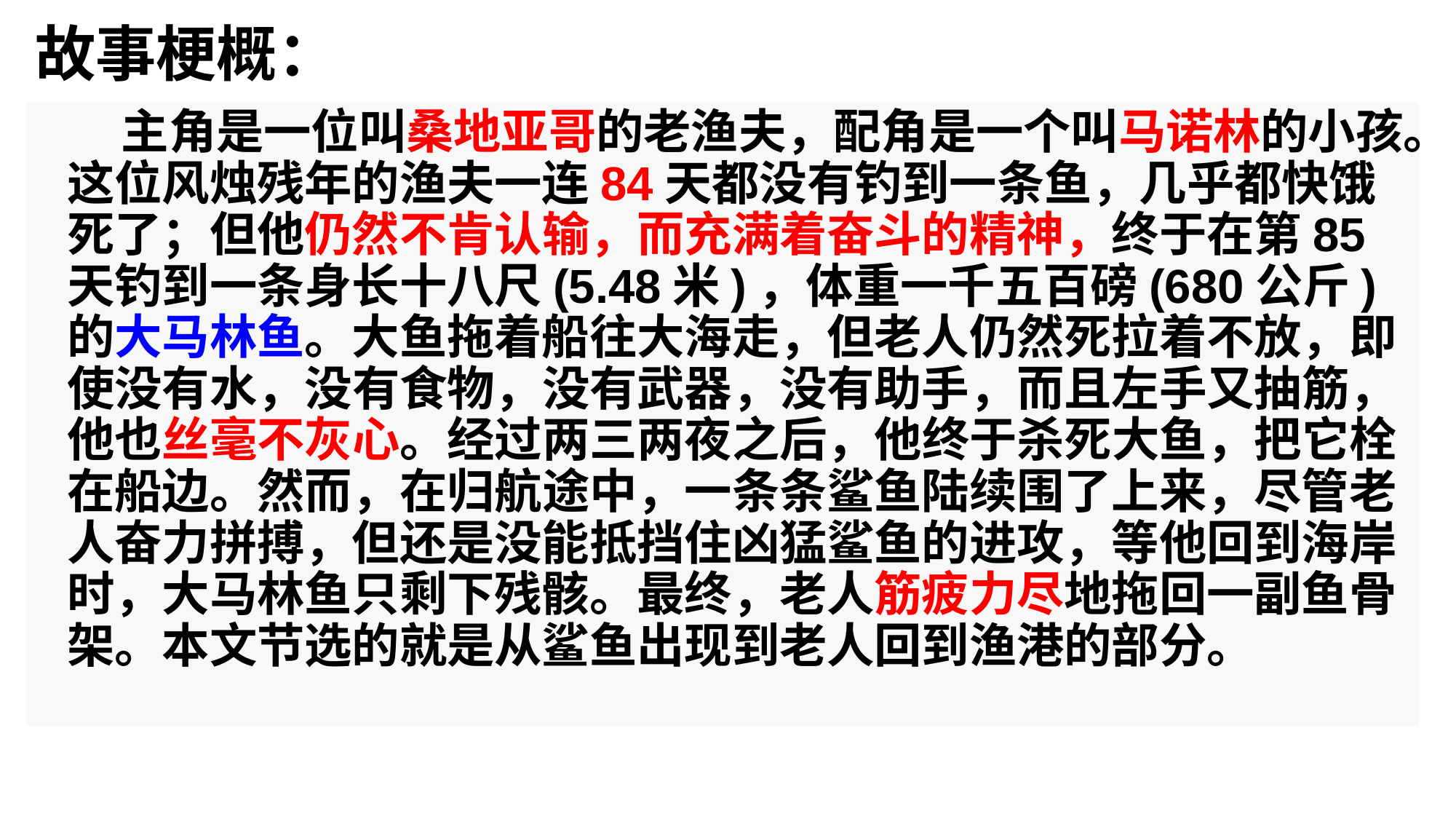

# 故事梗概：
    主角是一位叫桑地亚哥的老渔夫，配角是一个叫马诺林的小孩。这位风烛残年的渔夫一连84天都没有钓到一条鱼，几乎都快饿死了；但他仍然不肯认输，而充满着奋斗的精神，终于在第85天钓到一条身长十八尺(5.48米)，体重一千五百磅(680公斤)的大马林鱼。大鱼拖着船往大海走，但老人仍然死拉着不放，即使没有水，没有食物，没有武器，没有助手，而且左手又抽筋，他也丝毫不灰心。经过两三两夜之后，他终于杀死大鱼，把它栓在船边。然而，在归航途中，一条条鲨鱼陆续围了上来，尽管老人奋力拼搏，但还是没能抵挡住凶猛鲨鱼的进攻，等他回到海岸时，大马林鱼只剩下残骸。最终，老人筋疲力尽地拖回一副鱼骨架。本文节选的就是从鲨鱼出现到老人回到渔港的部分。